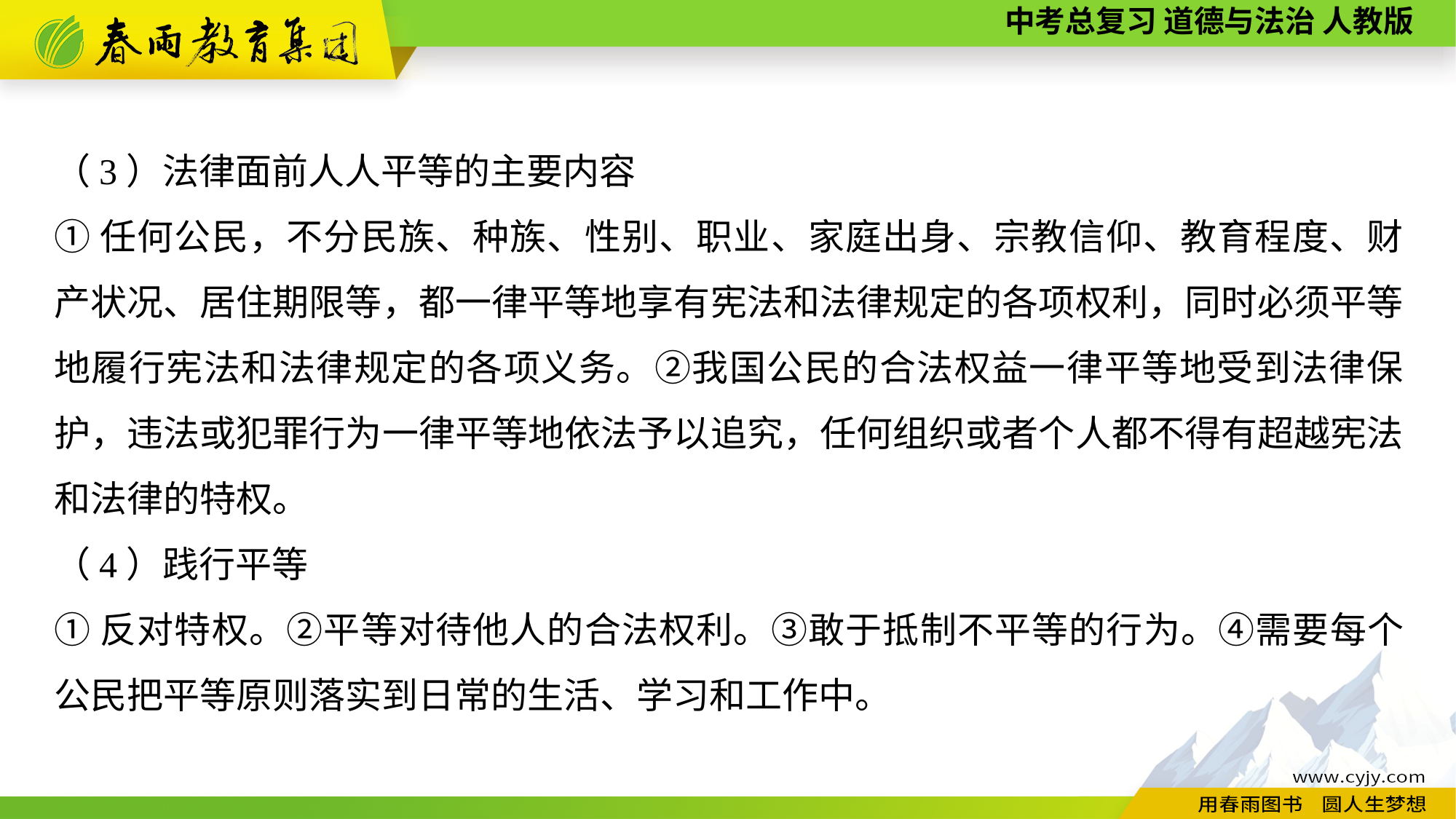

（3）法律面前人人平等的主要内容
①任何公民，不分民族、种族、性别、职业、家庭出身、宗教信仰、教育程度、财产状况、居住期限等，都一律平等地享有宪法和法律规定的各项权利，同时必须平等地履行宪法和法律规定的各项义务。②我国公民的合法权益一律平等地受到法律保护，违法或犯罪行为一律平等地依法予以追究，任何组织或者个人都不得有超越宪法和法律的特权。
（4）践行平等
①反对特权。②平等对待他人的合法权利。③敢于抵制不平等的行为。④需要每个公民把平等原则落实到日常的生活、学习和工作中。